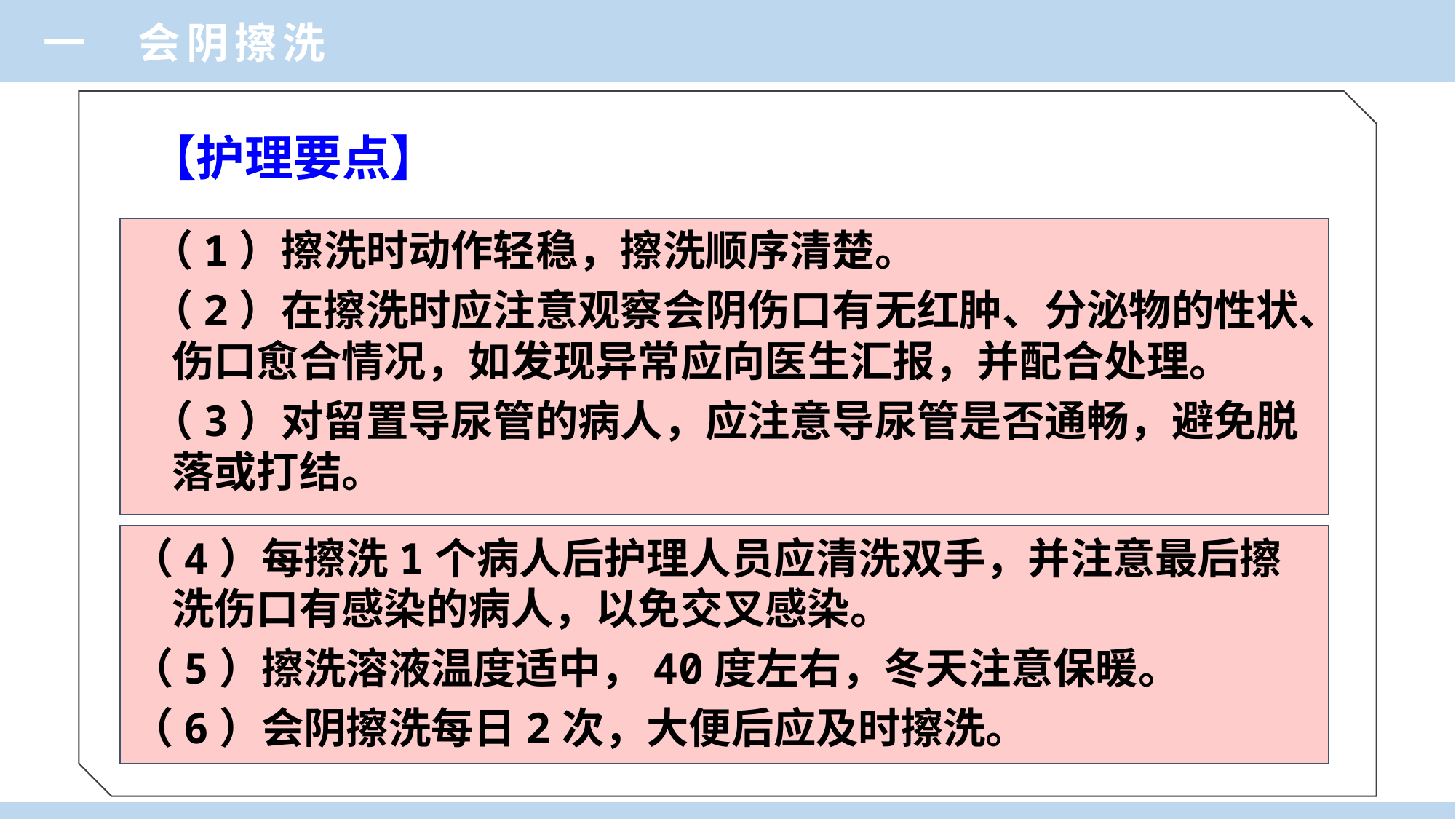

一   会阴擦洗

【护理要点】
 （1）擦洗时动作轻稳，擦洗顺序清楚。
 （2）在擦洗时应注意观察会阴伤口有无红肿、分泌物的性状、伤口愈合情况，如发现异常应向医生汇报，并配合处理。
 （3）对留置导尿管的病人，应注意导尿管是否通畅，避免脱落或打结。
（4）每擦洗1个病人后护理人员应清洗双手，并注意最后擦洗伤口有感染的病人，以免交叉感染。
（5）擦洗溶液温度适中，40度左右，冬天注意保暖。
（6）会阴擦洗每日2次，大便后应及时擦洗。